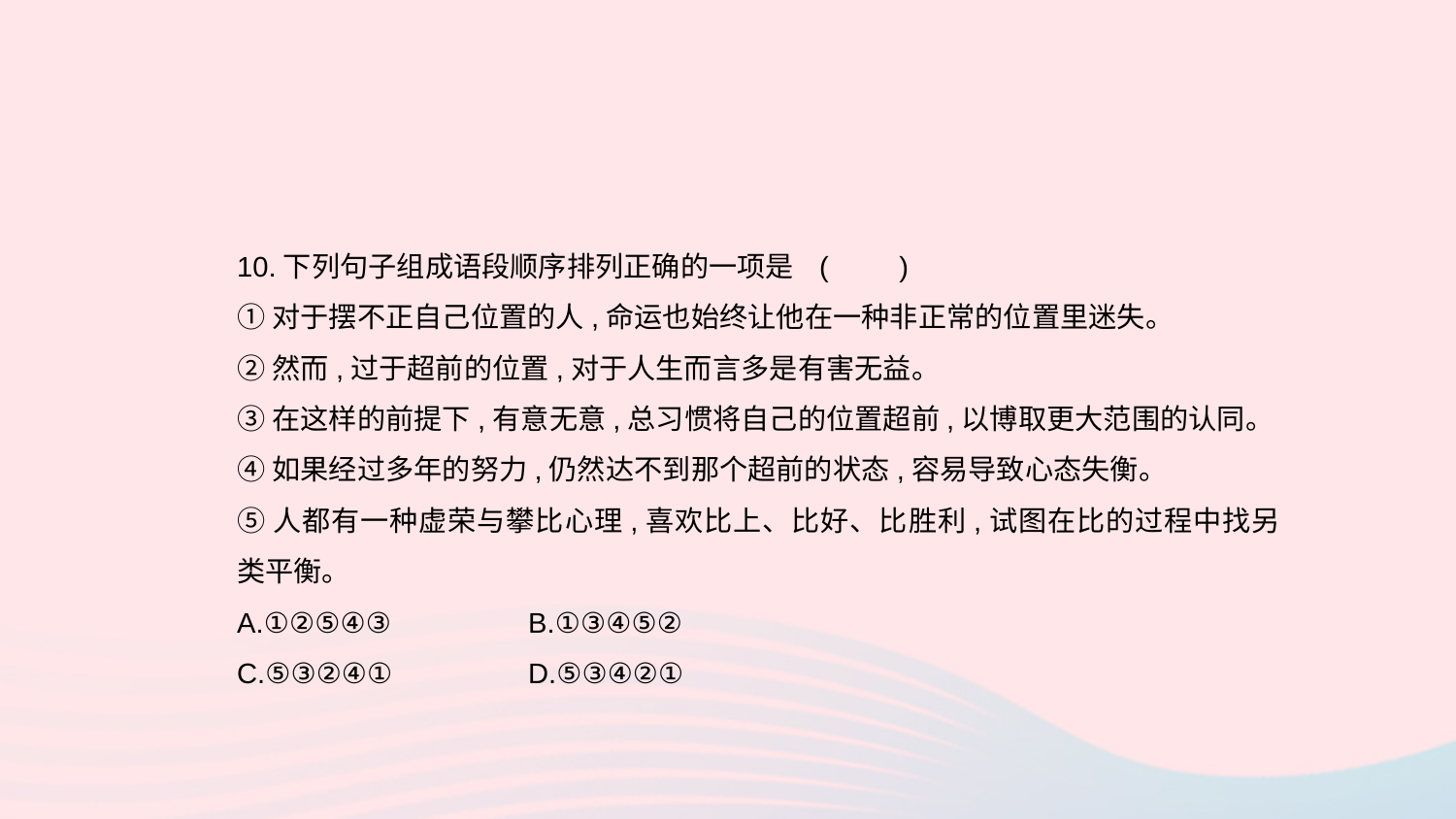

10.下列句子组成语段顺序排列正确的一项是	(　　)
①对于摆不正自己位置的人,命运也始终让他在一种非正常的位置里迷失。
②然而,过于超前的位置,对于人生而言多是有害无益。
③在这样的前提下,有意无意,总习惯将自己的位置超前,以博取更大范围的认同。
④如果经过多年的努力,仍然达不到那个超前的状态,容易导致心态失衡。
⑤人都有一种虚荣与攀比心理,喜欢比上、比好、比胜利,试图在比的过程中找另类平衡。
A.①②⑤④③	B.①③④⑤②
C.⑤③②④①	D.⑤③④②①